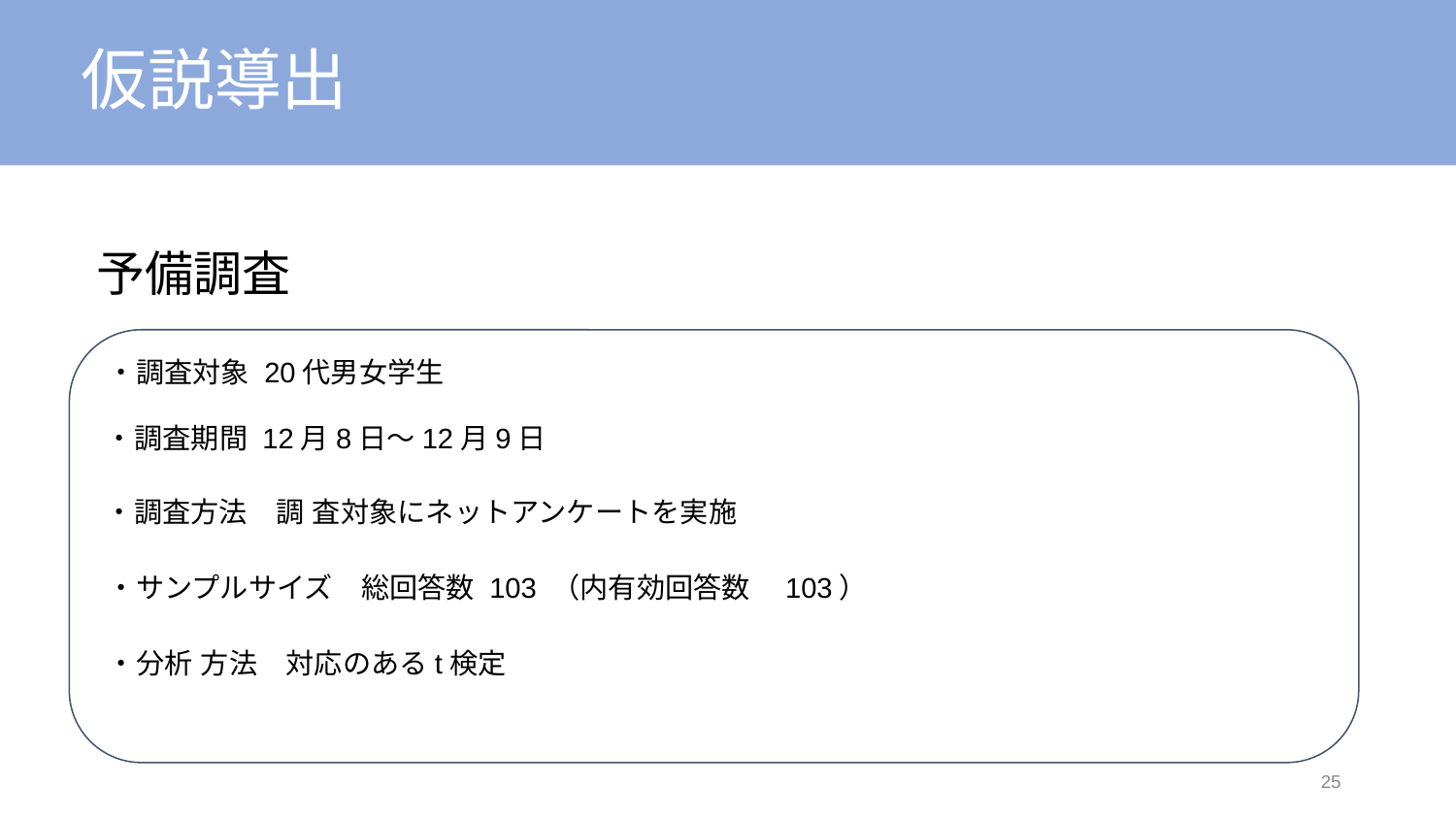

# 仮説導出
予備調査

・調査対象 20代男女学生
・調査期間 12月8日～12月9日
・調査方法　調 査対象にネットアンケートを実施
・サンプルサイズ　総回答数 103 （内有効回答数　103）
・分析 方法　対応のあるt検定
25